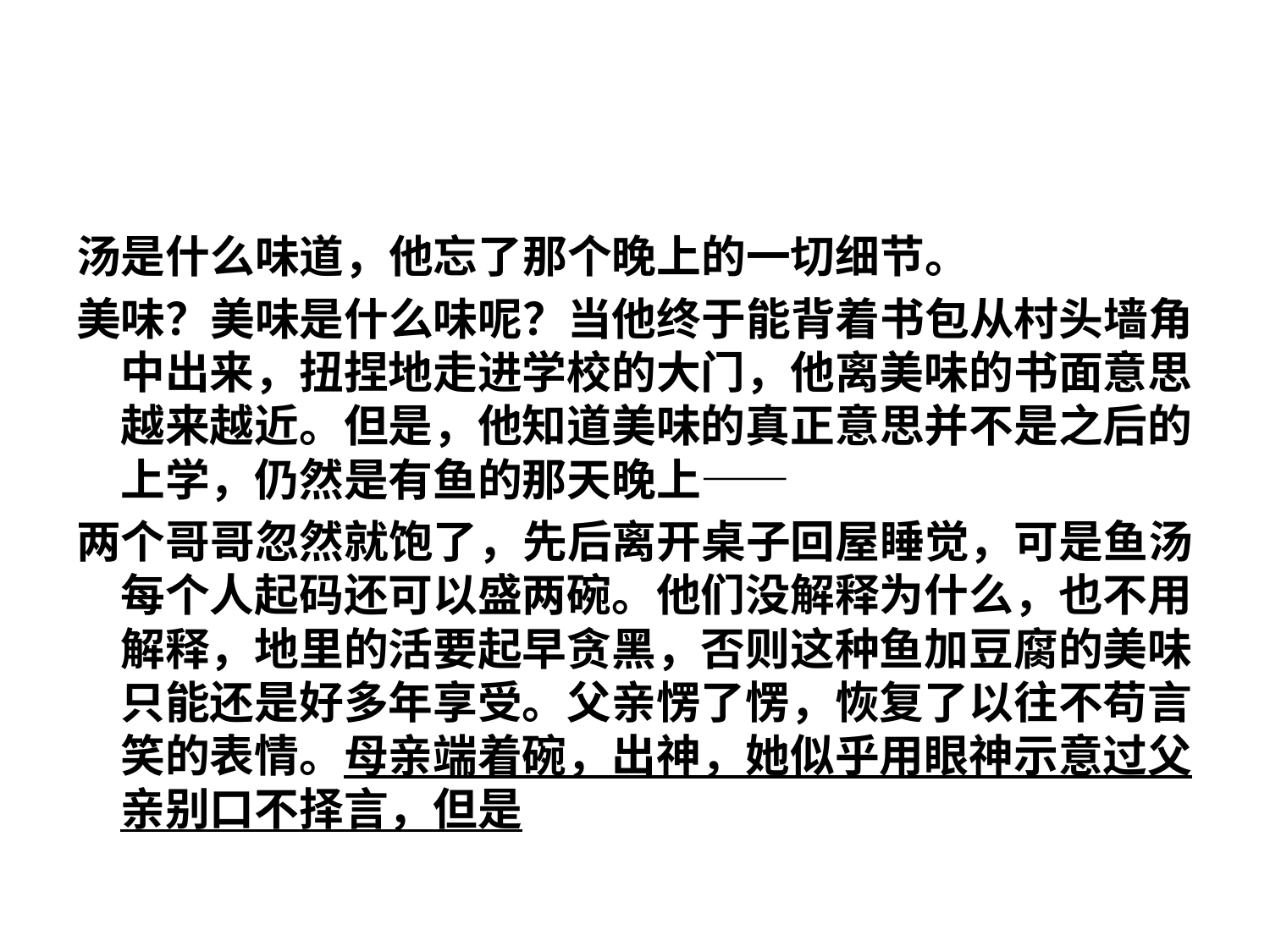

#
汤是什么味道，他忘了那个晚上的一切细节。
美味？美味是什么味呢？当他终于能背着书包从村头墙角中出来，扭捏地走进学校的大门，他离美味的书面意思越来越近。但是，他知道美味的真正意思并不是之后的上学，仍然是有鱼的那天晚上——
两个哥哥忽然就饱了，先后离开桌子回屋睡觉，可是鱼汤每个人起码还可以盛两碗。他们没解释为什么，也不用解释，地里的活要起早贪黑，否则这种鱼加豆腐的美味只能还是好多年享受。父亲愣了愣，恢复了以往不苟言笑的表情。母亲端着碗，出神，她似乎用眼神示意过父亲别口不择言，但是